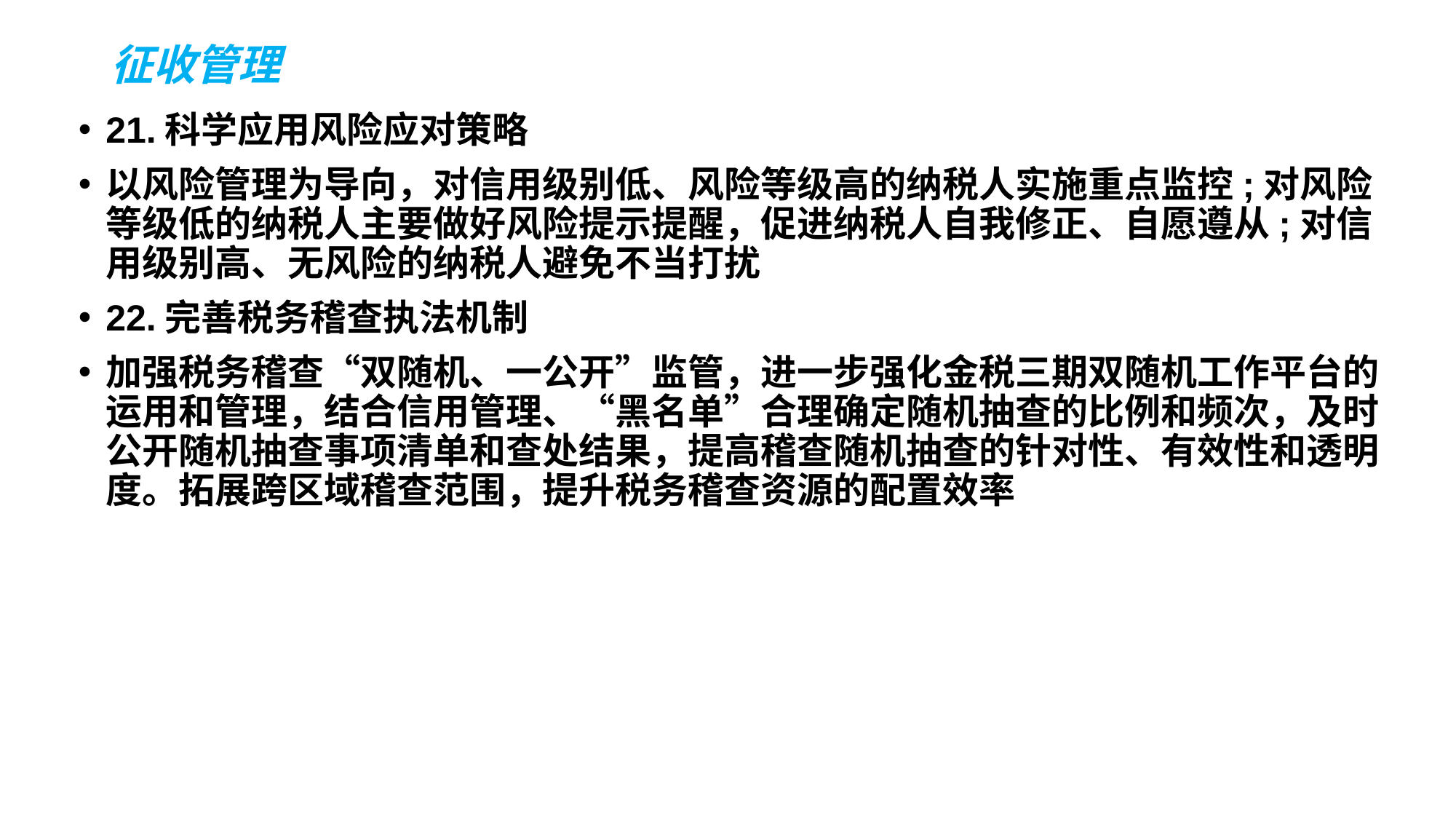

# 征收管理
21.科学应用风险应对策略
以风险管理为导向，对信用级别低、风险等级高的纳税人实施重点监控;对风险等级低的纳税人主要做好风险提示提醒，促进纳税人自我修正、自愿遵从;对信用级别高、无风险的纳税人避免不当打扰
22.完善税务稽查执法机制
加强税务稽查“双随机、一公开”监管，进一步强化金税三期双随机工作平台的运用和管理，结合信用管理、“黑名单”合理确定随机抽查的比例和频次，及时公开随机抽查事项清单和查处结果，提高稽查随机抽查的针对性、有效性和透明度。拓展跨区域稽查范围，提升税务稽查资源的配置效率